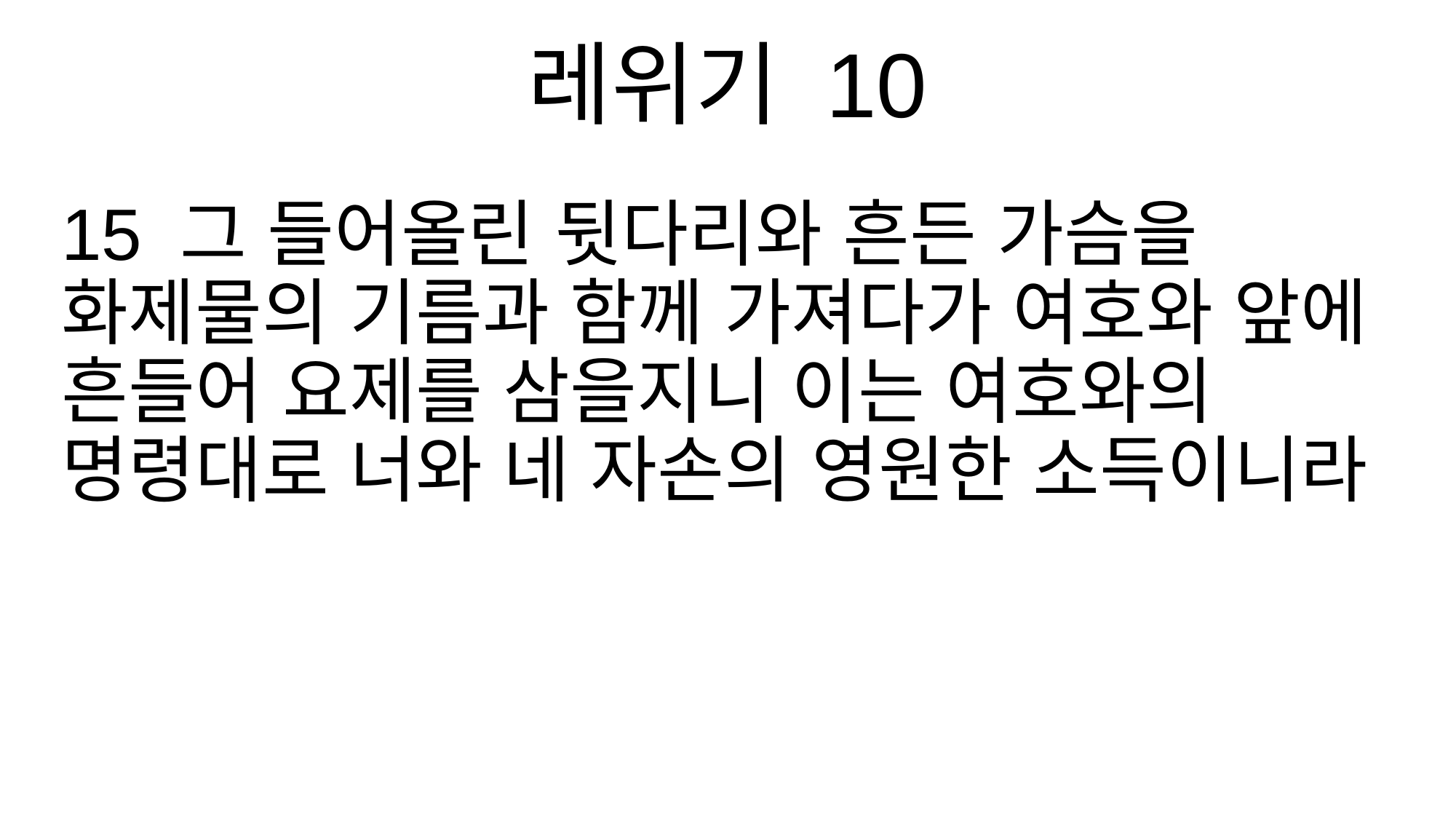

레위기 10
15 그 들어올린 뒷다리와 흔든 가슴을 화제물의 기름과 함께 가져다가 여호와 앞에 흔들어 요제를 삼을지니 이는 여호와의 명령대로 너와 네 자손의 영원한 소득이니라